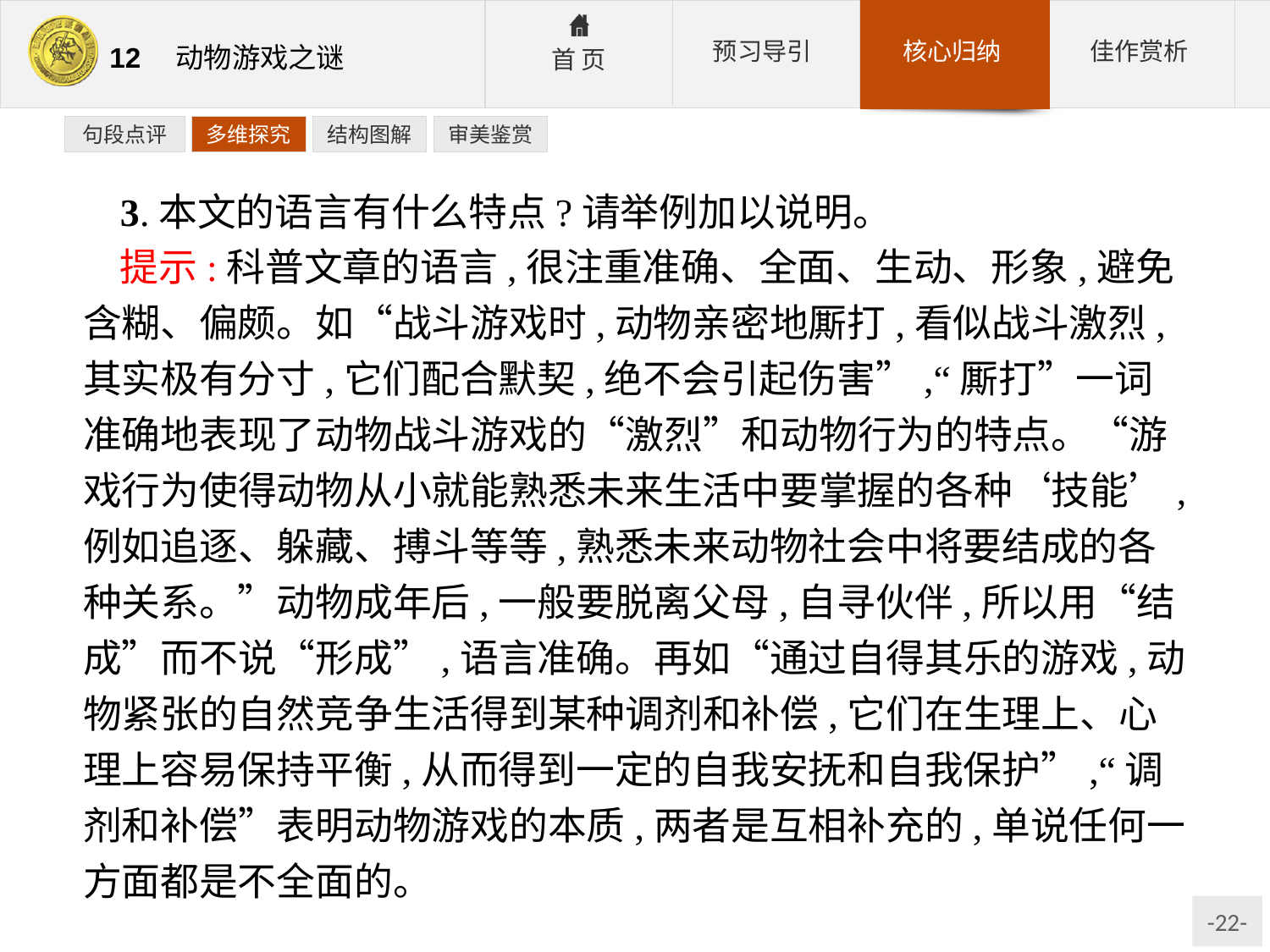

句段点评
多维探究
结构图解
审美鉴赏
3.本文的语言有什么特点?请举例加以说明。
提示:科普文章的语言,很注重准确、全面、生动、形象,避免含糊、偏颇。如“战斗游戏时,动物亲密地厮打,看似战斗激烈,其实极有分寸,它们配合默契,绝不会引起伤害”,“厮打”一词准确地表现了动物战斗游戏的“激烈”和动物行为的特点。“游戏行为使得动物从小就能熟悉未来生活中要掌握的各种‘技能’,例如追逐、躲藏、搏斗等等,熟悉未来动物社会中将要结成的各种关系。”动物成年后,一般要脱离父母,自寻伙伴,所以用“结成”而不说“形成”,语言准确。再如“通过自得其乐的游戏,动物紧张的自然竞争生活得到某种调剂和补偿,它们在生理上、心理上容易保持平衡,从而得到一定的自我安抚和自我保护”,“调剂和补偿”表明动物游戏的本质,两者是互相补充的,单说任何一方面都是不全面的。